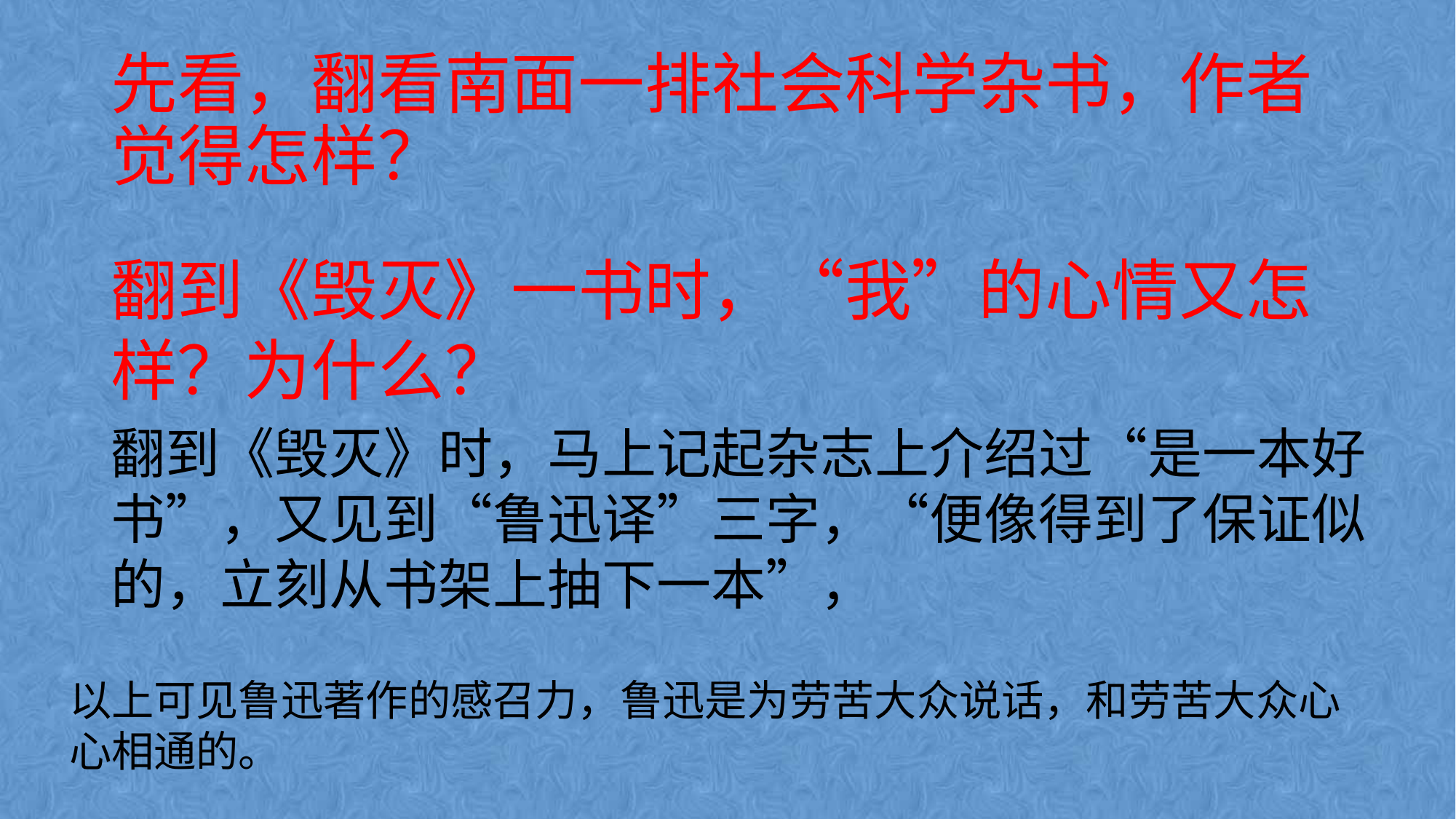

# 先看，翻看南面一排社会科学杂书，作者觉得怎样？
翻到《毁灭》一书时，“我”的心情又怎样？为什么？
翻到《毁灭》时，马上记起杂志上介绍过“是一本好书”，又见到“鲁迅译”三字，“便像得到了保证似的，立刻从书架上抽下一本”，
以上可见鲁迅著作的感召力，鲁迅是为劳苦大众说话，和劳苦大众心心相通的。